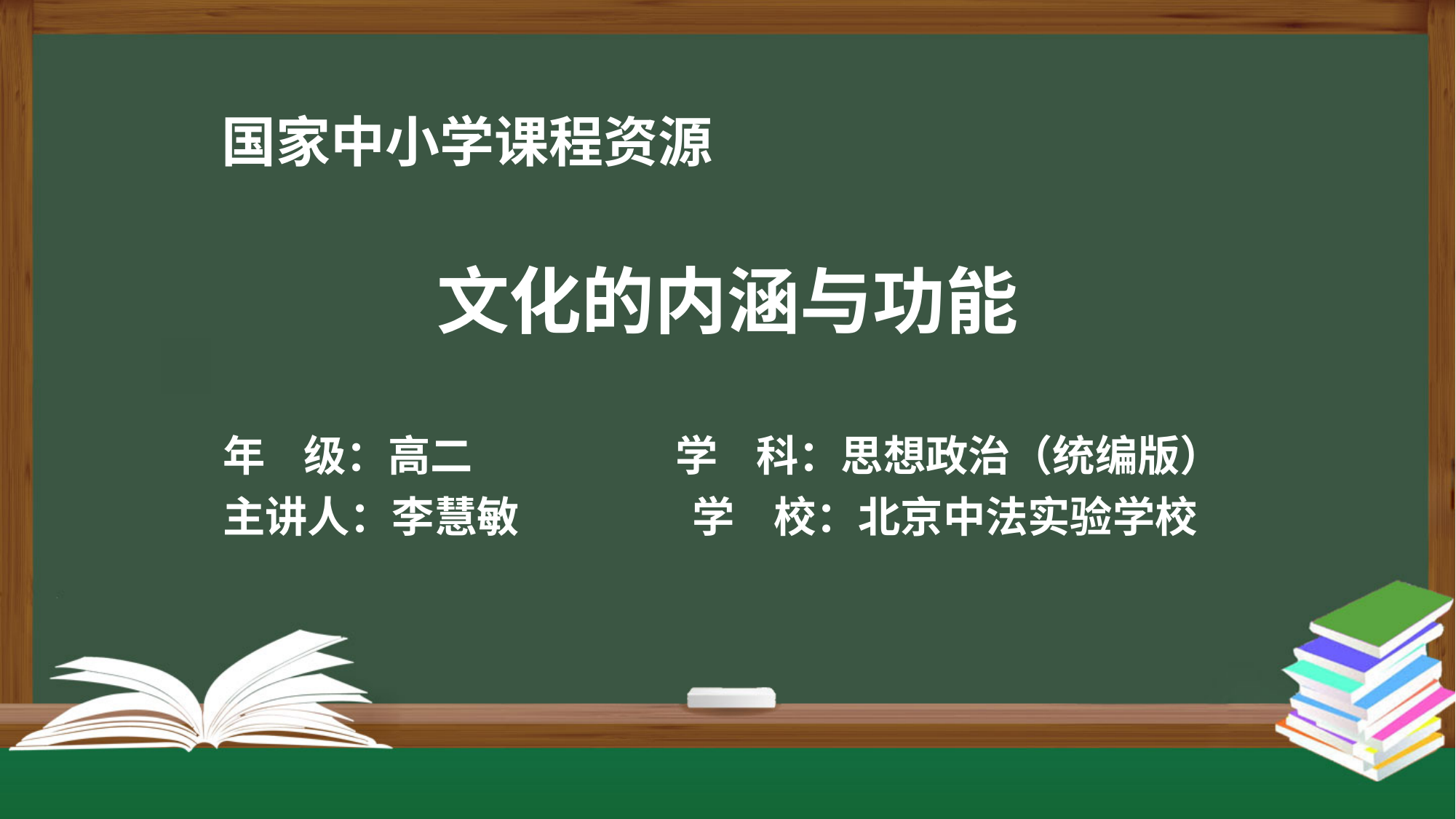

文化的内涵与功能
年    级：高二                     学    科：思想政治（统编版）
主讲人：李慧敏                  学    校：北京中法实验学校